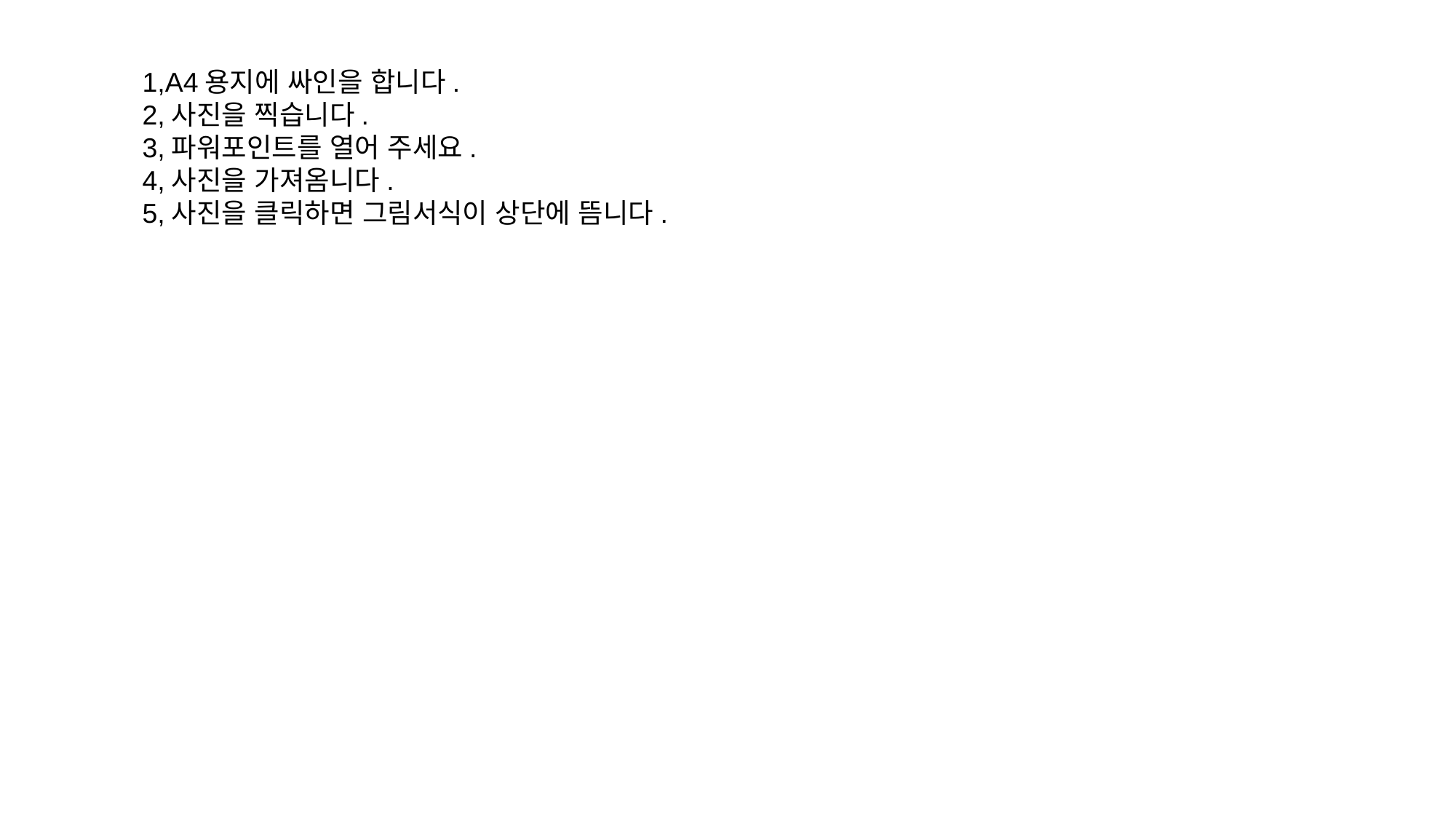

1,A4용지에 싸인을 합니다.
2,사진을 찍습니다.
3,파워포인트를 열어 주세요.
4,사진을 가져옴니다.
5,사진을 클릭하면 그림서식이 상단에 뜸니다.